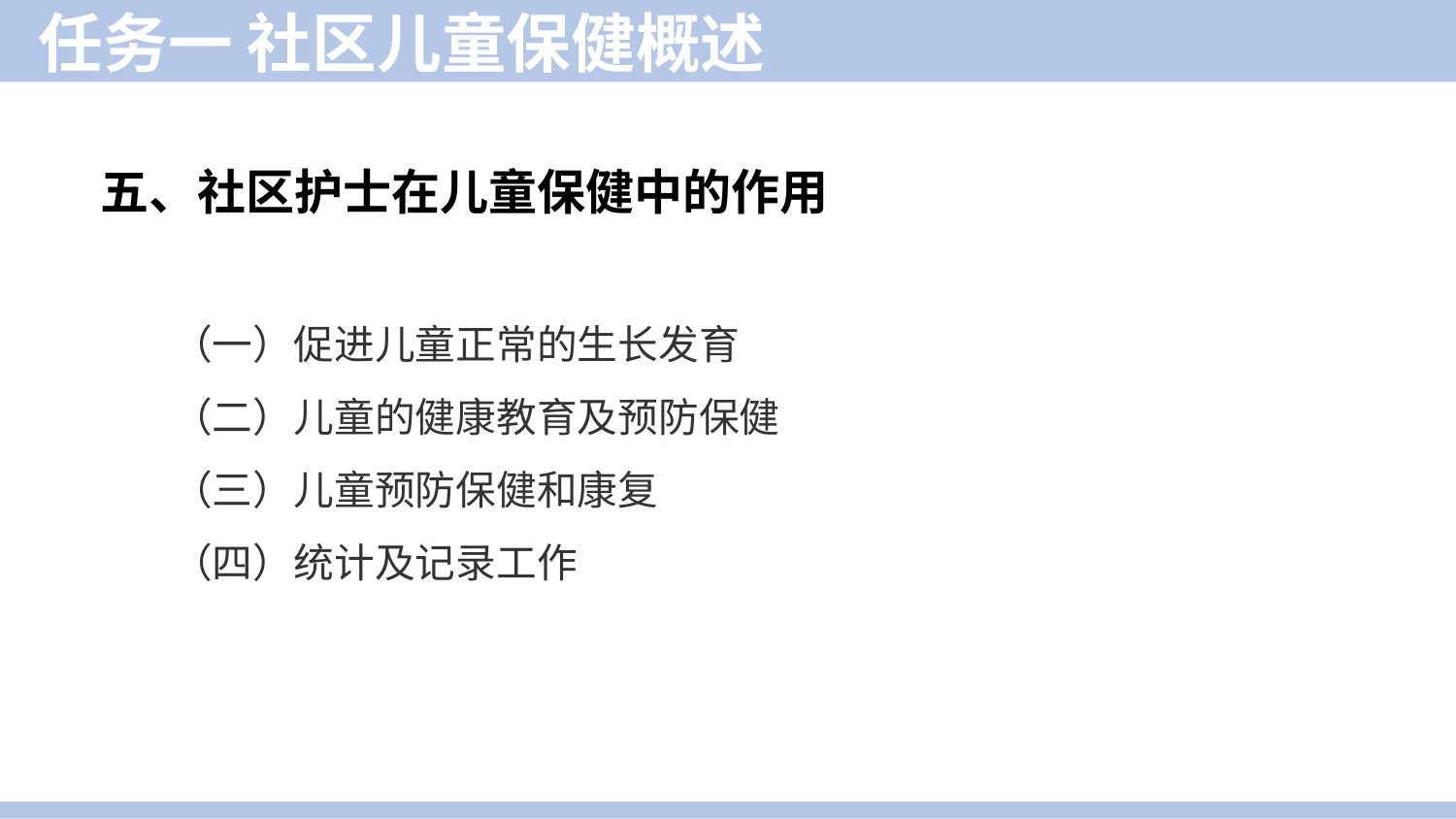

任务一 社区儿童保健概述
五、社区护士在儿童保健中的作用
（一）促进儿童正常的生长发育
（二）儿童的健康教育及预防保健
（三）儿童预防保健和康复
（四）统计及记录工作